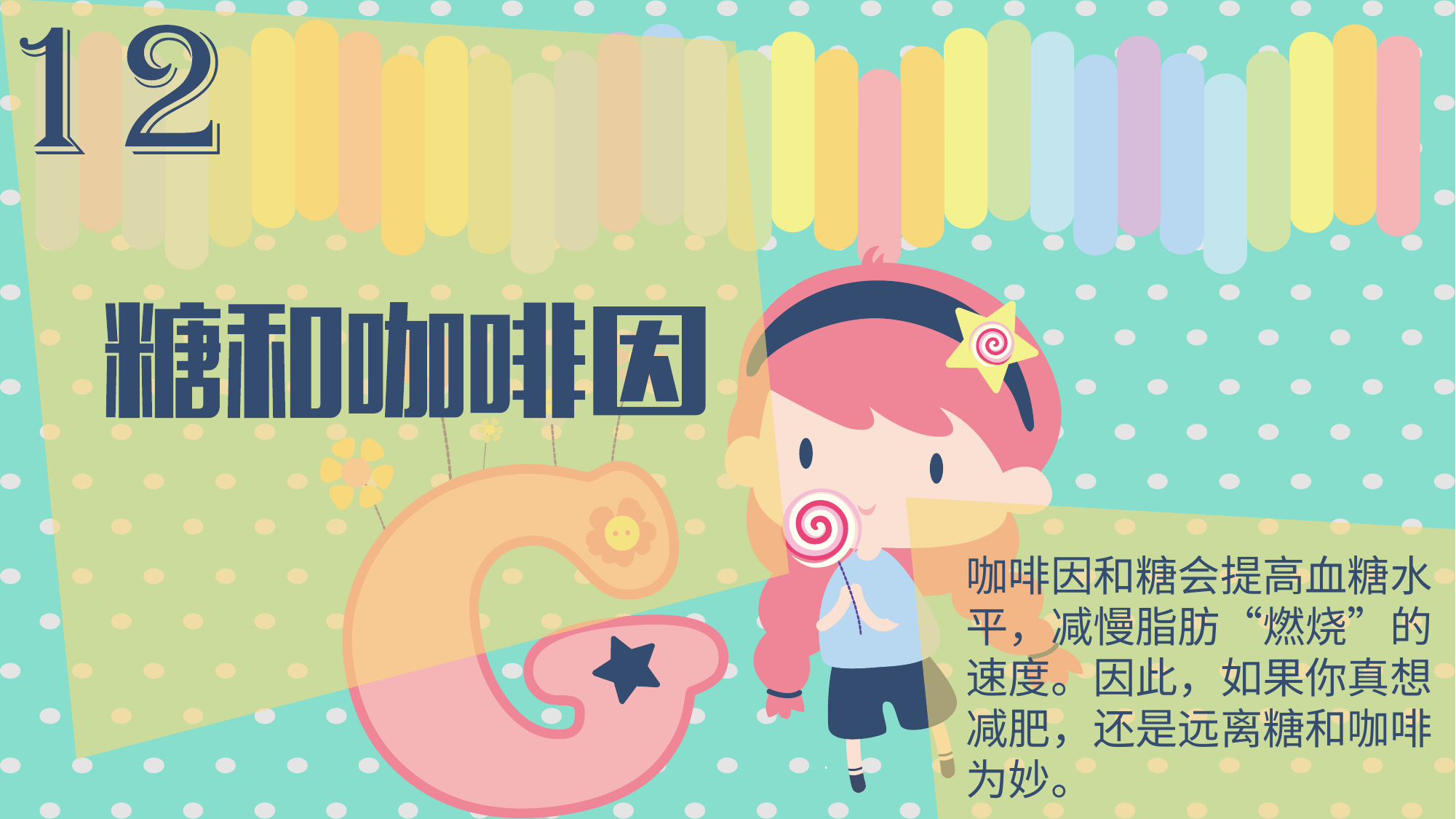

咖啡因和糖会提高血糖水平，减慢脂肪“燃烧”的速度。因此，如果你真想减肥，还是远离糖和咖啡为妙。